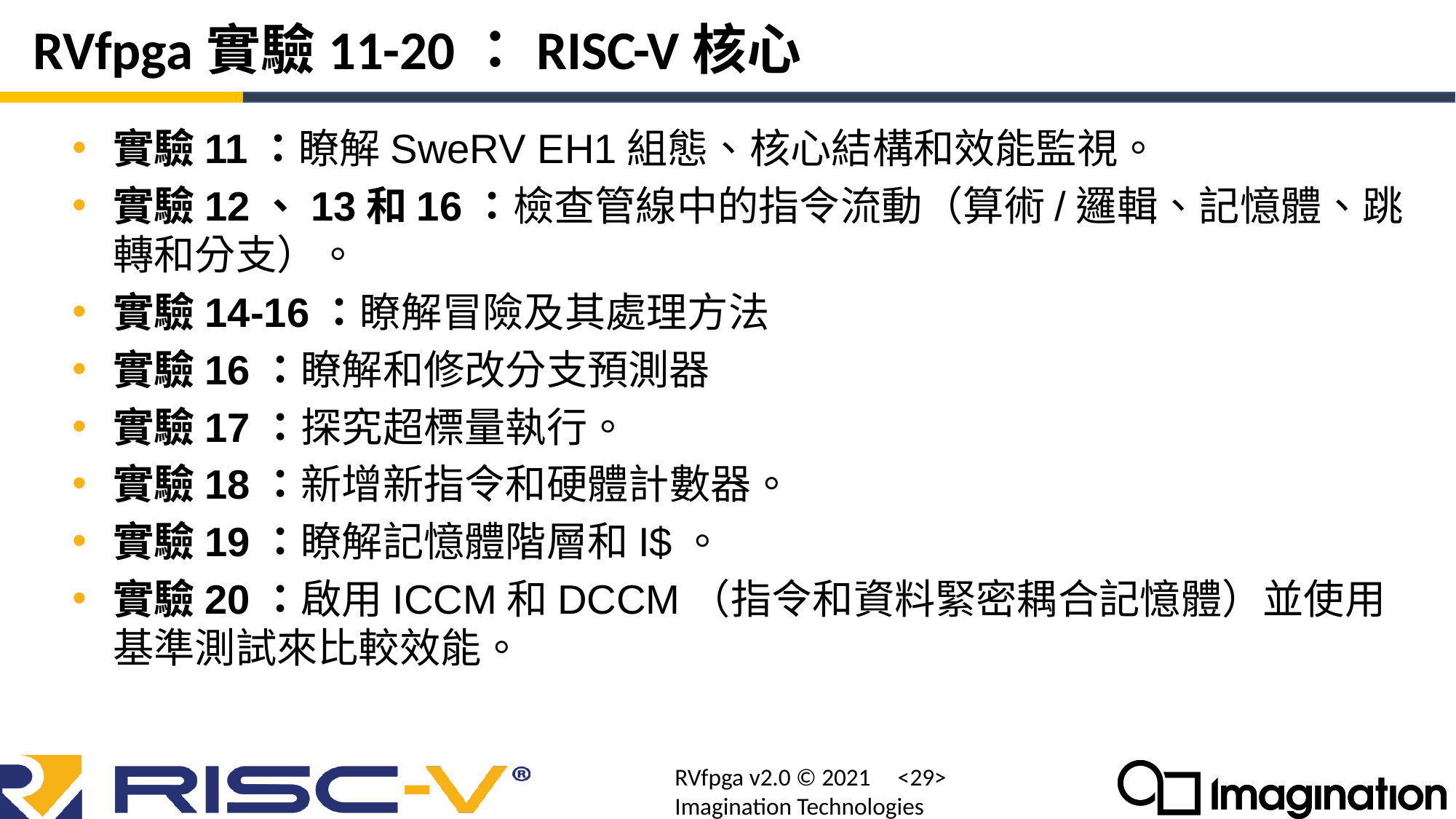

# RVfpga實驗11-20：RISC-V核心
實驗11：瞭解SweRV EH1組態、核心結構和效能監視。
實驗12、13和16：檢查管線中的指令流動（算術/邏輯、記憶體、跳轉和分支）。
實驗14-16：瞭解冒險及其處理方法
實驗16：瞭解和修改分支預測器
實驗17：探究超標量執行。
實驗18：新增新指令和硬體計數器。
實驗19：瞭解記憶體階層和I$。
實驗20：啟用ICCM和DCCM（指令和資料緊密耦合記憶體）並使用基準測試來比較效能。